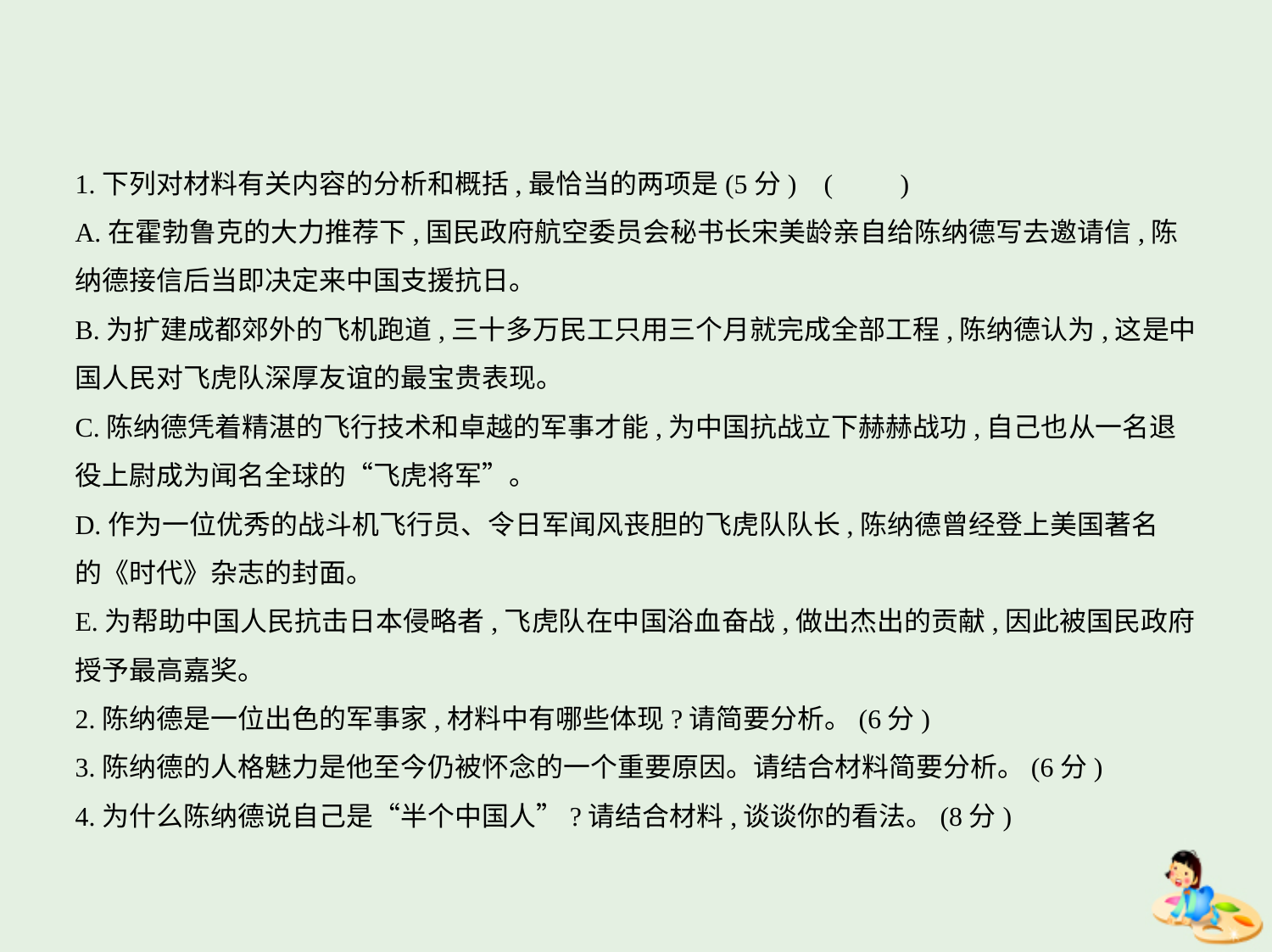

1.下列对材料有关内容的分析和概括,最恰当的两项是(5分) (　　)
A.在霍勃鲁克的大力推荐下,国民政府航空委员会秘书长宋美龄亲自给陈纳德写去邀请信,陈
纳德接信后当即决定来中国支援抗日。
B.为扩建成都郊外的飞机跑道,三十多万民工只用三个月就完成全部工程,陈纳德认为,这是中
国人民对飞虎队深厚友谊的最宝贵表现。
C.陈纳德凭着精湛的飞行技术和卓越的军事才能,为中国抗战立下赫赫战功,自己也从一名退
役上尉成为闻名全球的“飞虎将军”。
D.作为一位优秀的战斗机飞行员、令日军闻风丧胆的飞虎队队长,陈纳德曾经登上美国著名
的《时代》杂志的封面。
E.为帮助中国人民抗击日本侵略者,飞虎队在中国浴血奋战,做出杰出的贡献,因此被国民政府
授予最高嘉奖。
2.陈纳德是一位出色的军事家,材料中有哪些体现?请简要分析。(6分)
3.陈纳德的人格魅力是他至今仍被怀念的一个重要原因。请结合材料简要分析。(6分)
4.为什么陈纳德说自己是“半个中国人”?请结合材料,谈谈你的看法。(8分)